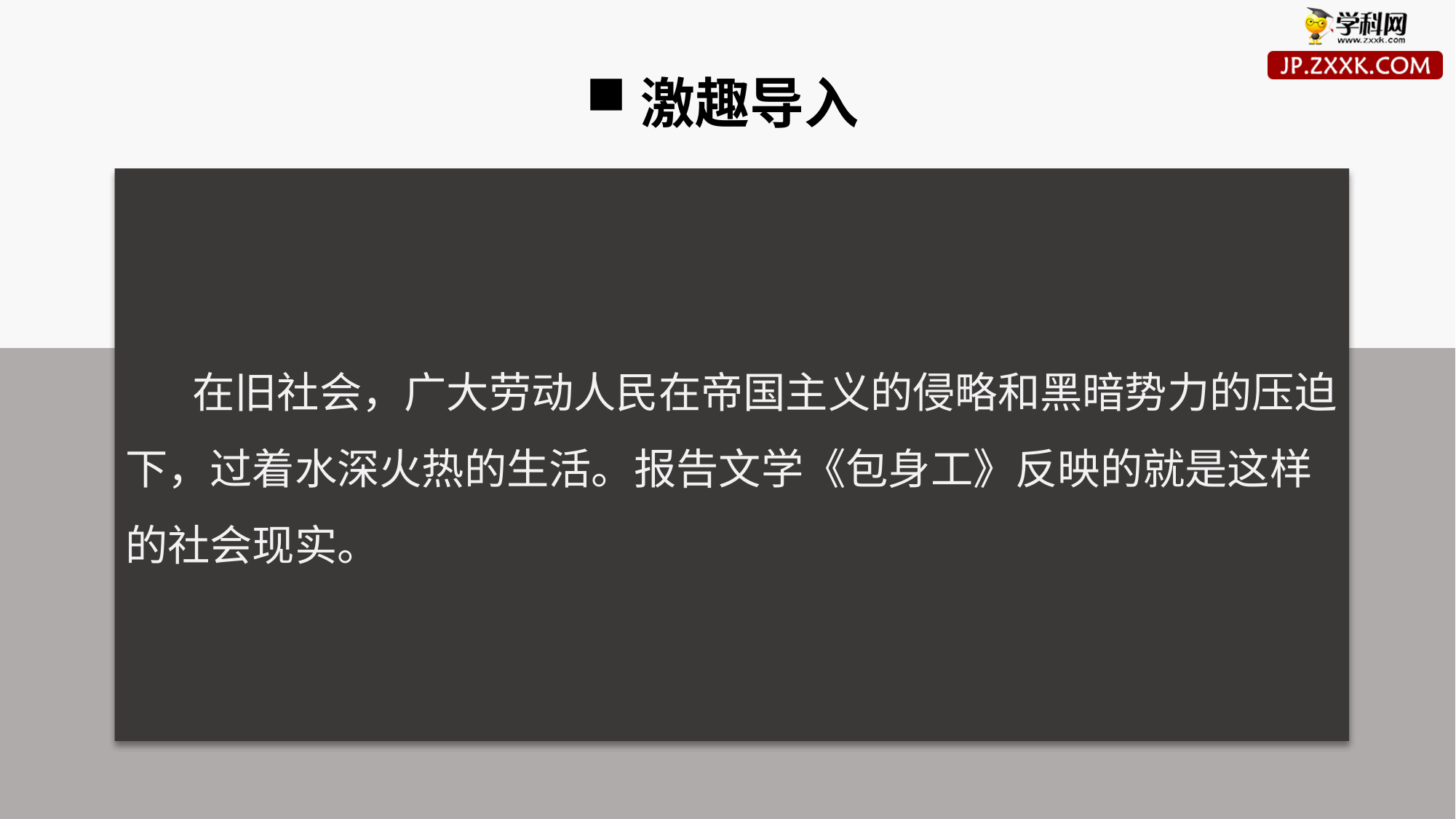

激趣导入
      在旧社会，广大劳动人民在帝国主义的侵略和黑暗势力的压迫下，过着水深火热的生活。报告文学《包身工》反映的就是这样的社会现实。